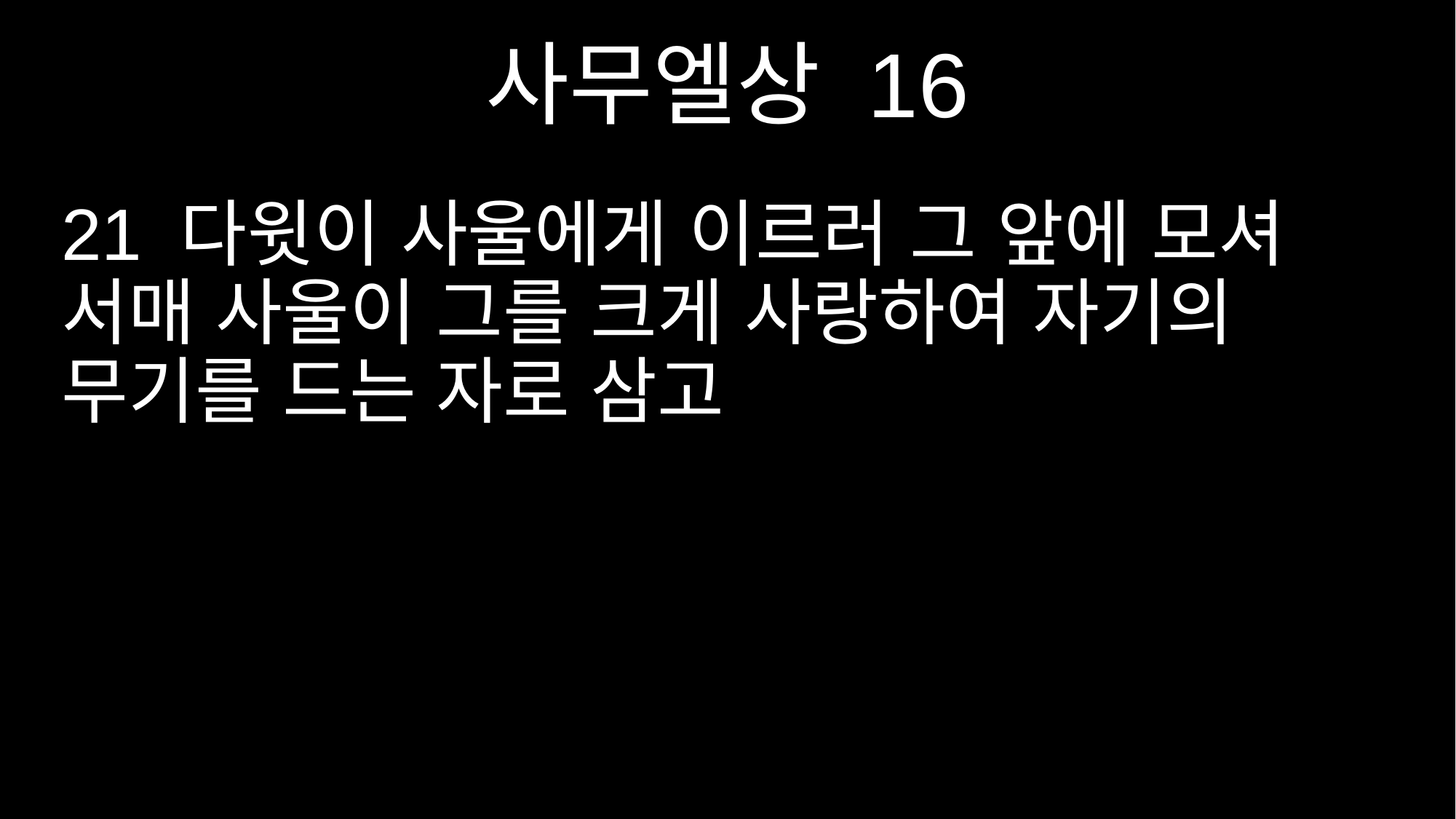

사무엘상 16
21 다윗이 사울에게 이르러 그 앞에 모셔 서매 사울이 그를 크게 사랑하여 자기의 무기를 드는 자로 삼고